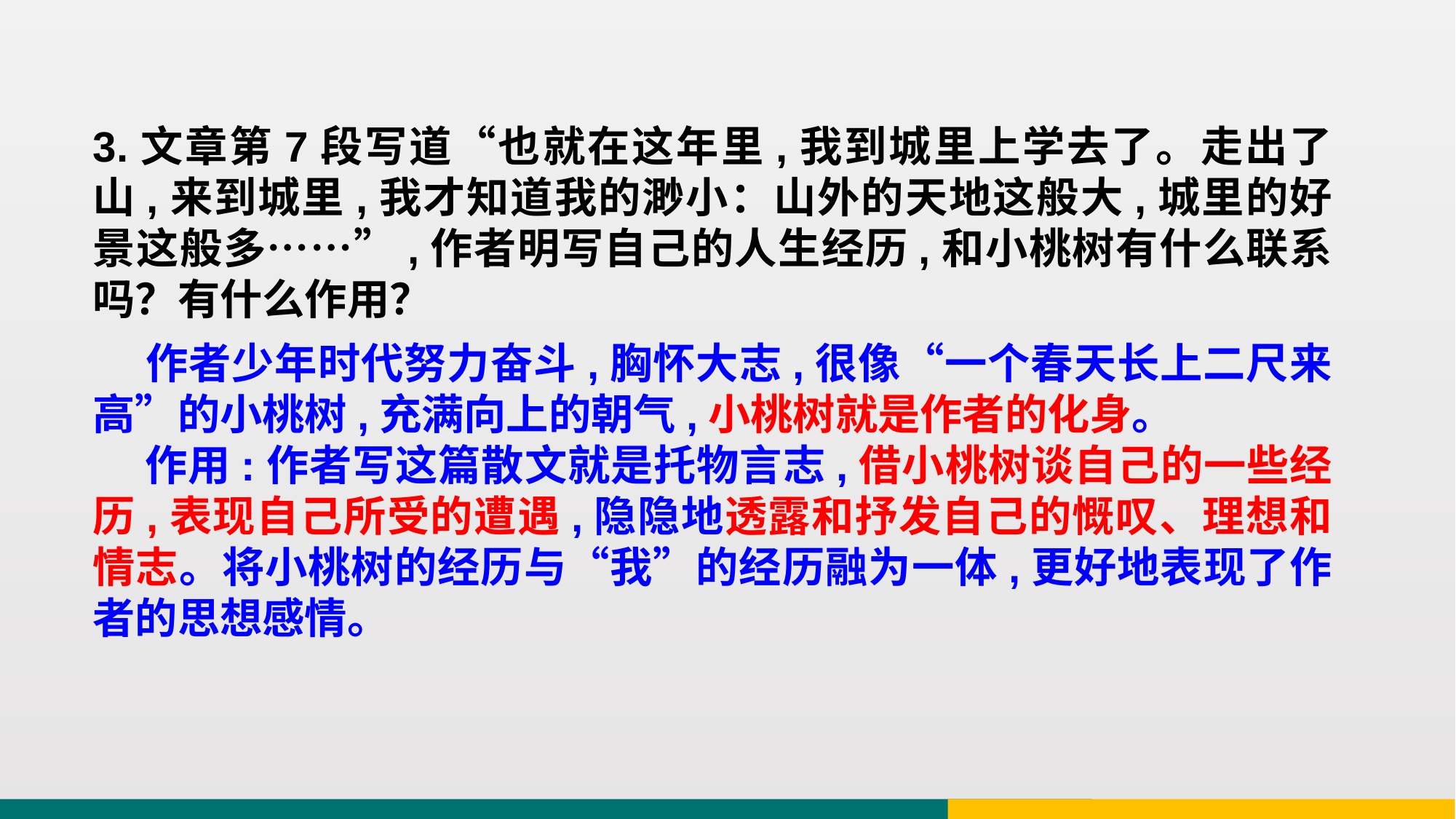

3.文章第7段写道“也就在这年里,我到城里上学去了。走出了山,来到城里,我才知道我的渺小：山外的天地这般大,城里的好景这般多……”,作者明写自己的人生经历,和小桃树有什么联系吗？有什么作用？
    作者少年时代努力奋斗,胸怀大志,很像“一个春天长上二尺来高”的小桃树,充满向上的朝气,小桃树就是作者的化身。
    作用:作者写这篇散文就是托物言志,借小桃树谈自己的一些经历,表现自己所受的遭遇,隐隐地透露和抒发自己的慨叹、理想和情志。将小桃树的经历与“我”的经历融为一体,更好地表现了作者的思想感情。